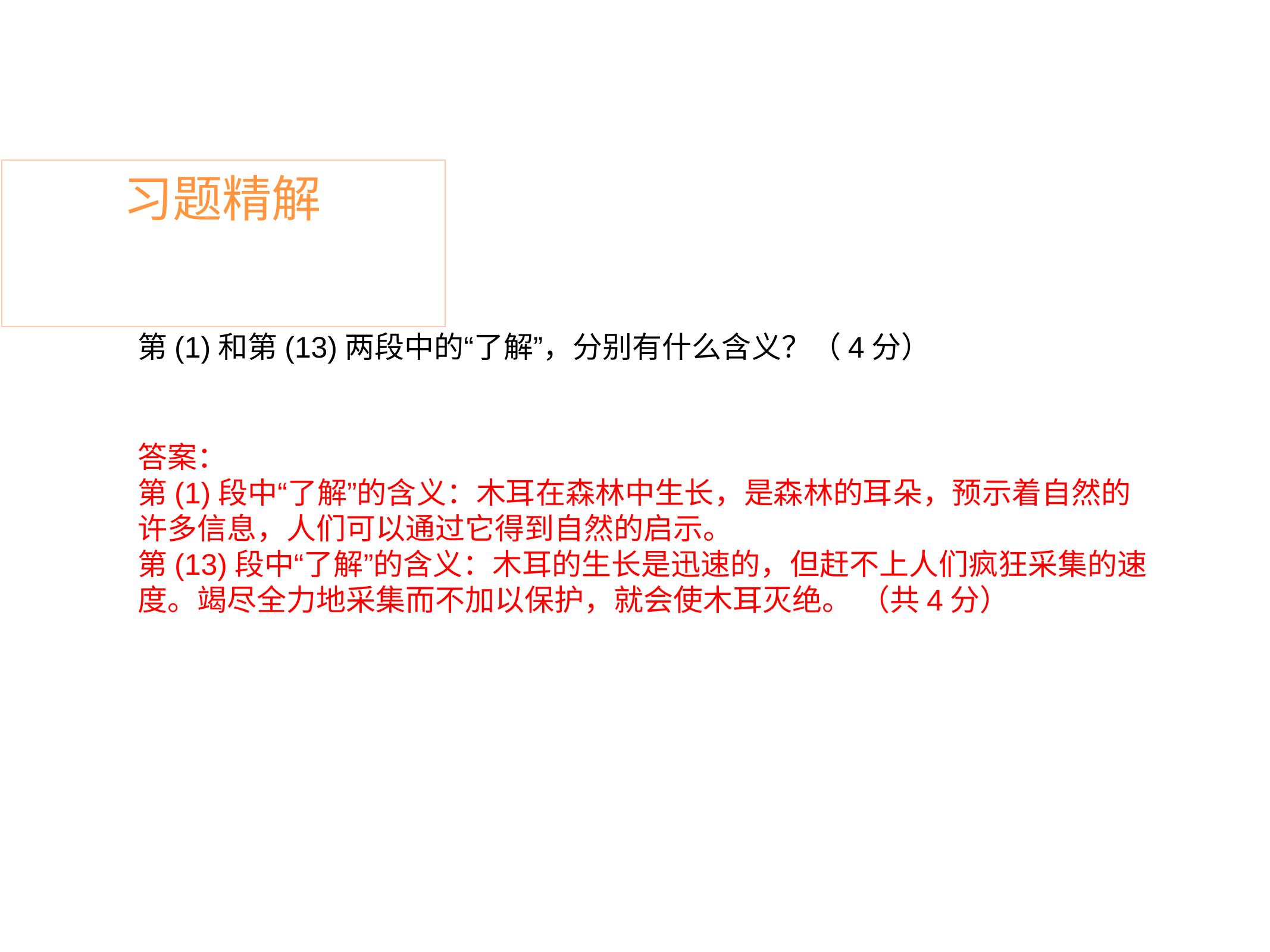

# 习题精解
第(1)和第(13)两段中的“了解”，分别有什么含义？（4分）

答案：
第(1)段中“了解”的含义：木耳在森林中生长，是森林的耳朵，预示着自然的 许多信息，人们可以通过它得到自然的启示。
第(13)段中“了解”的含义：木耳的生长是迅速的，但赶不上人们疯狂采集的速 度。竭尽全力地采集而不加以保护，就会使木耳灭绝。 （共4分）